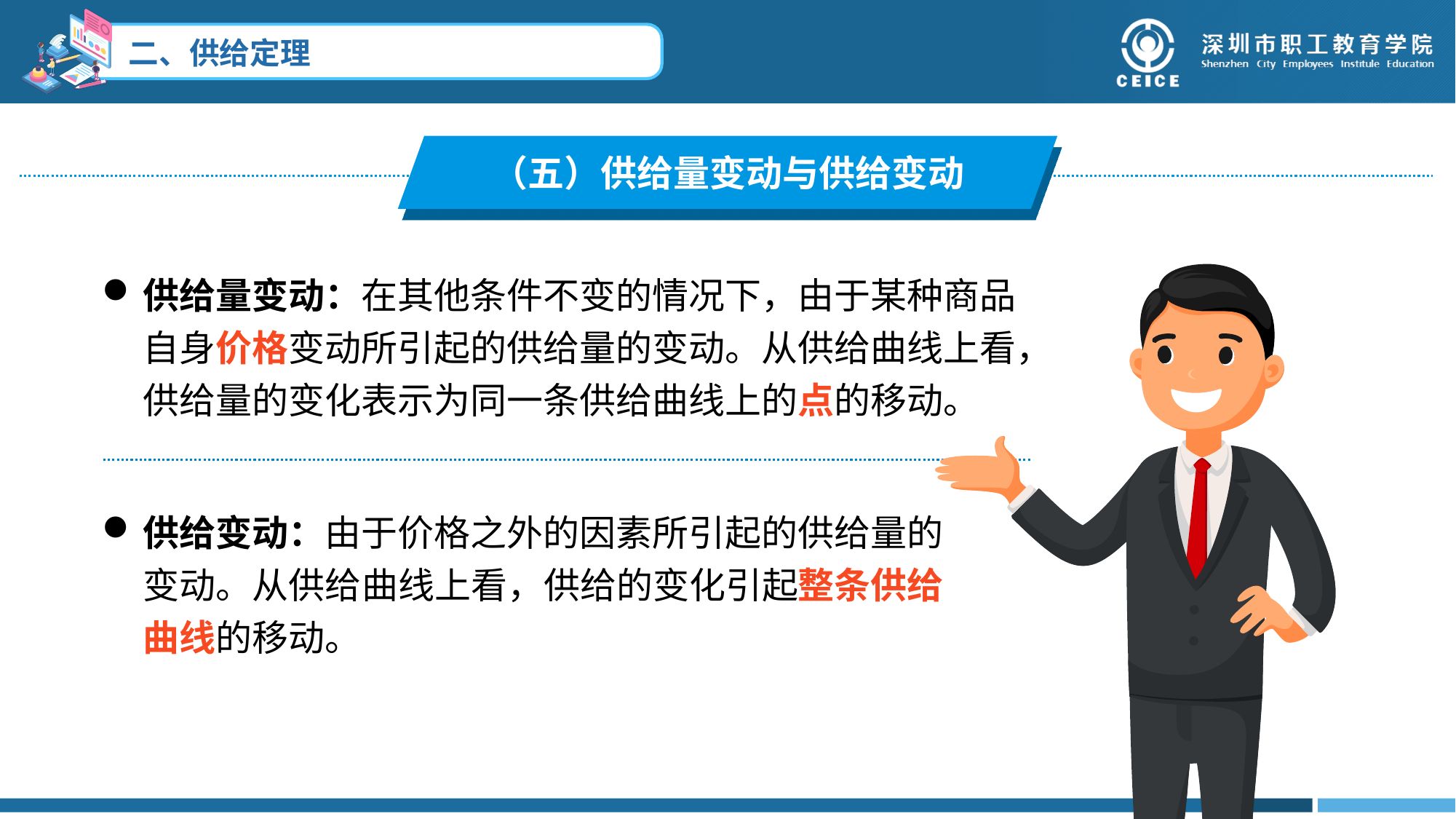

（五）供给量变动与供给变动
供给量变动：在其他条件不变的情况下，由于某种商品自身价格变动所引起的供给量的变动。从供给曲线上看，供给量的变化表示为同一条供给曲线上的点的移动。

供给变动：由于价格之外的因素所引起的供给量的
    变动。从供给曲线上看，供给的变化引起整条供给
    曲线的移动。